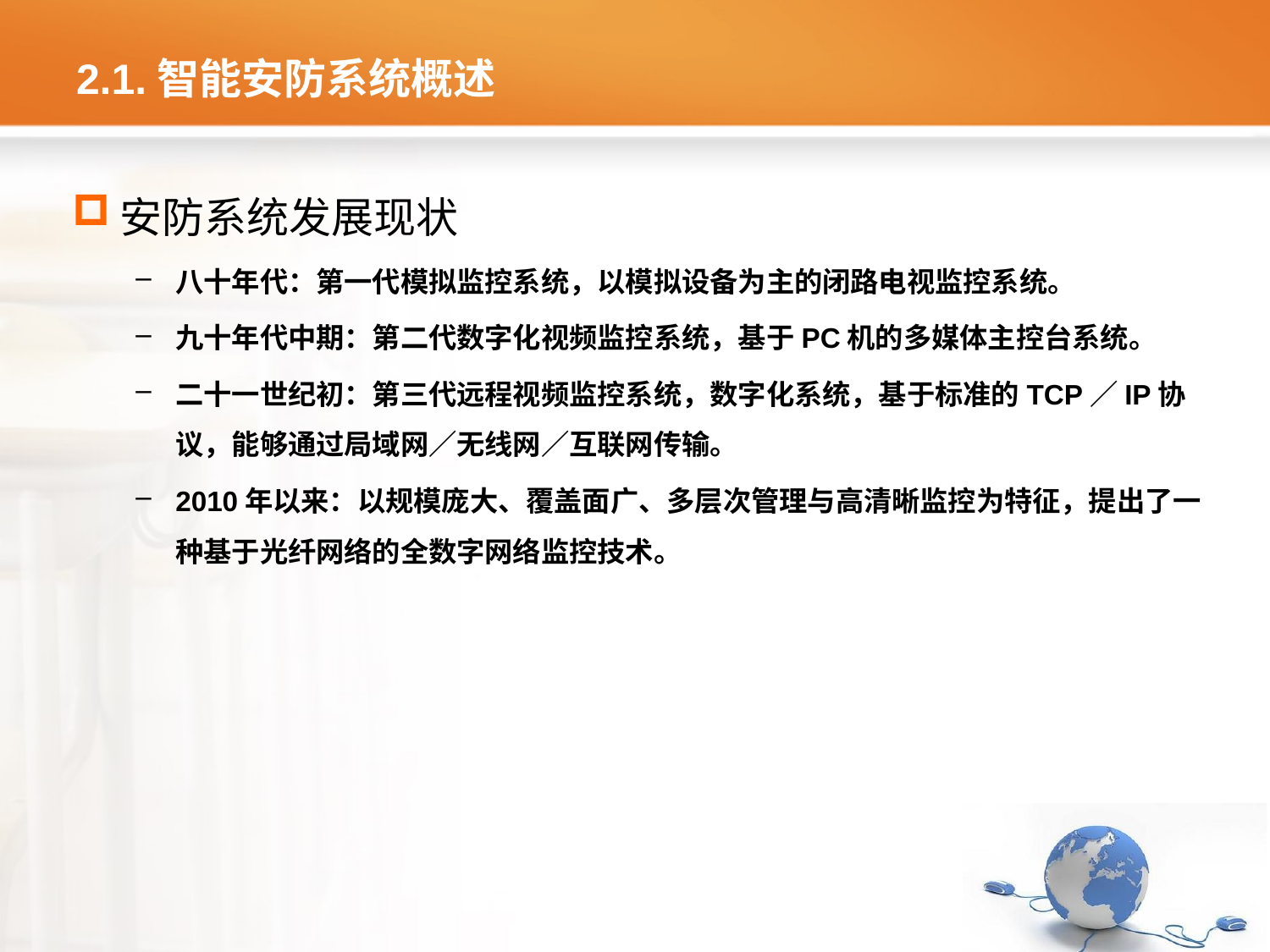

# 2.1.智能安防系统概述
安防系统发展现状
八十年代：第一代模拟监控系统，以模拟设备为主的闭路电视监控系统。
九十年代中期：第二代数字化视频监控系统，基于PC机的多媒体主控台系统。
二十一世纪初：第三代远程视频监控系统，数字化系统，基于标准的TCP／IP协议，能够通过局域网／无线网／互联网传输。
2010年以来：以规模庞大、覆盖面广、多层次管理与高清晰监控为特征，提出了一种基于光纤网络的全数字网络监控技术。